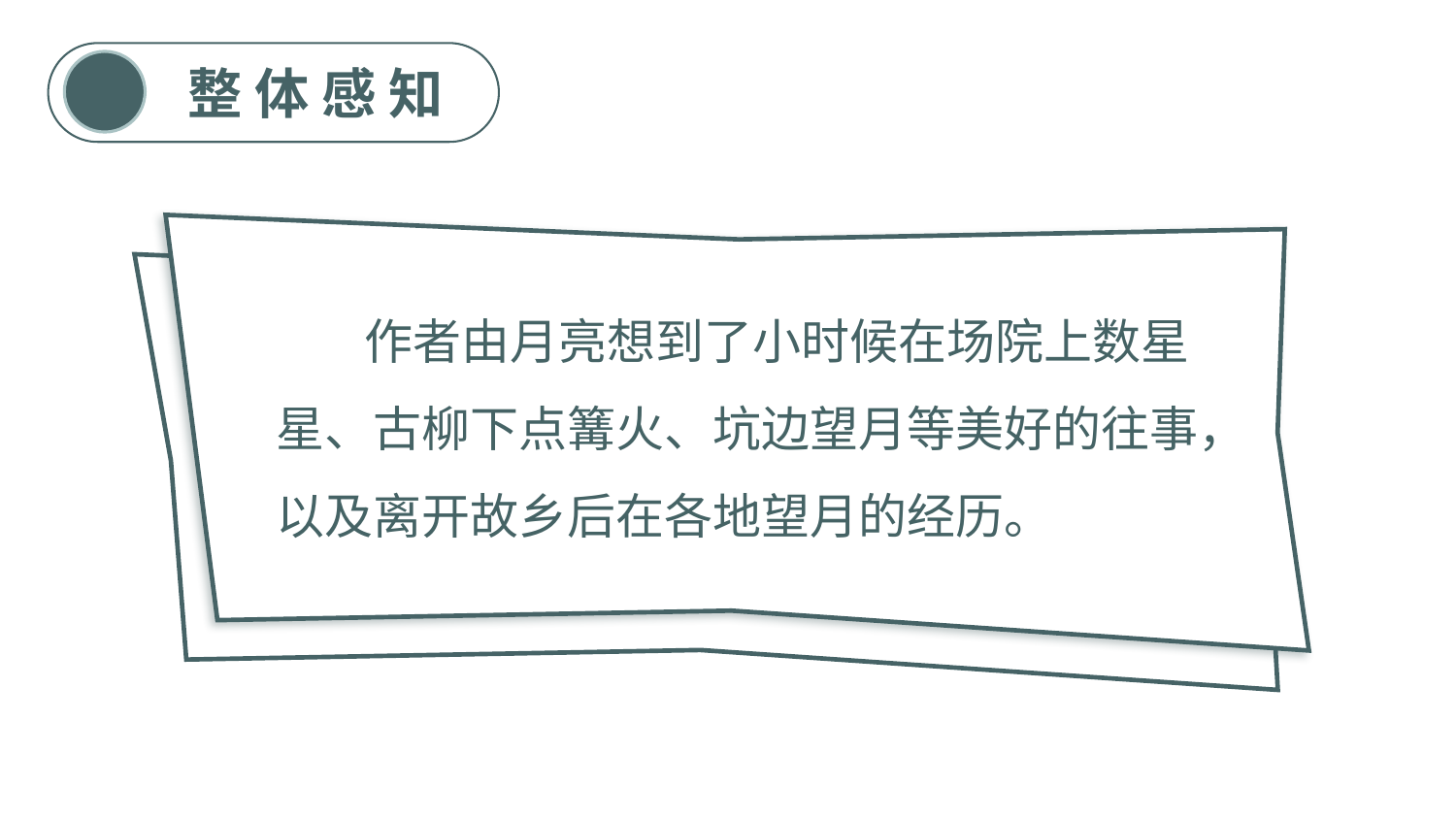

整体感知

       作者由月亮想到了小时候在场院上数星星、古柳下点篝火、坑边望月等美好的往事，以及离开故乡后在各地望月的经历。